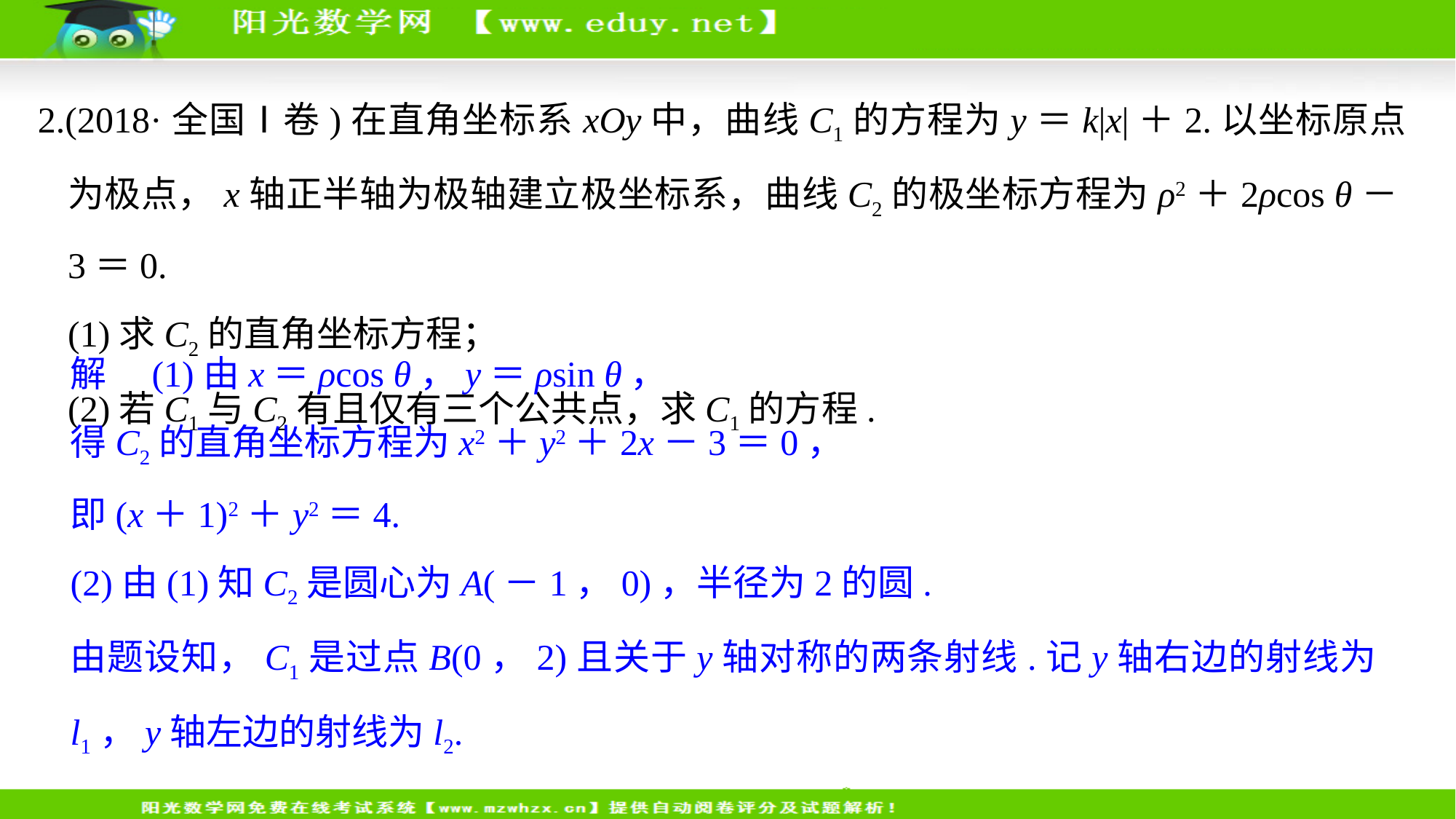

2.(2018·全国Ⅰ卷)在直角坐标系xOy中，曲线C1的方程为y＝k|x|＋2.以坐标原点为极点，x轴正半轴为极轴建立极坐标系，曲线C2的极坐标方程为ρ2＋2ρcos θ－3＝0.
	(1)求C2的直角坐标方程；
	(2)若C1与C2有且仅有三个公共点，求C1的方程.
解　(1)由x＝ρcos θ，y＝ρsin θ，
得C2的直角坐标方程为x2＋y2＋2x－3＝0，
即(x＋1)2＋y2＝4.
(2)由(1)知C2是圆心为A(－1，0)，半径为2的圆.
由题设知，C1是过点B(0，2)且关于y轴对称的两条射线.记y轴右边的射线为l1，y轴左边的射线为l2.